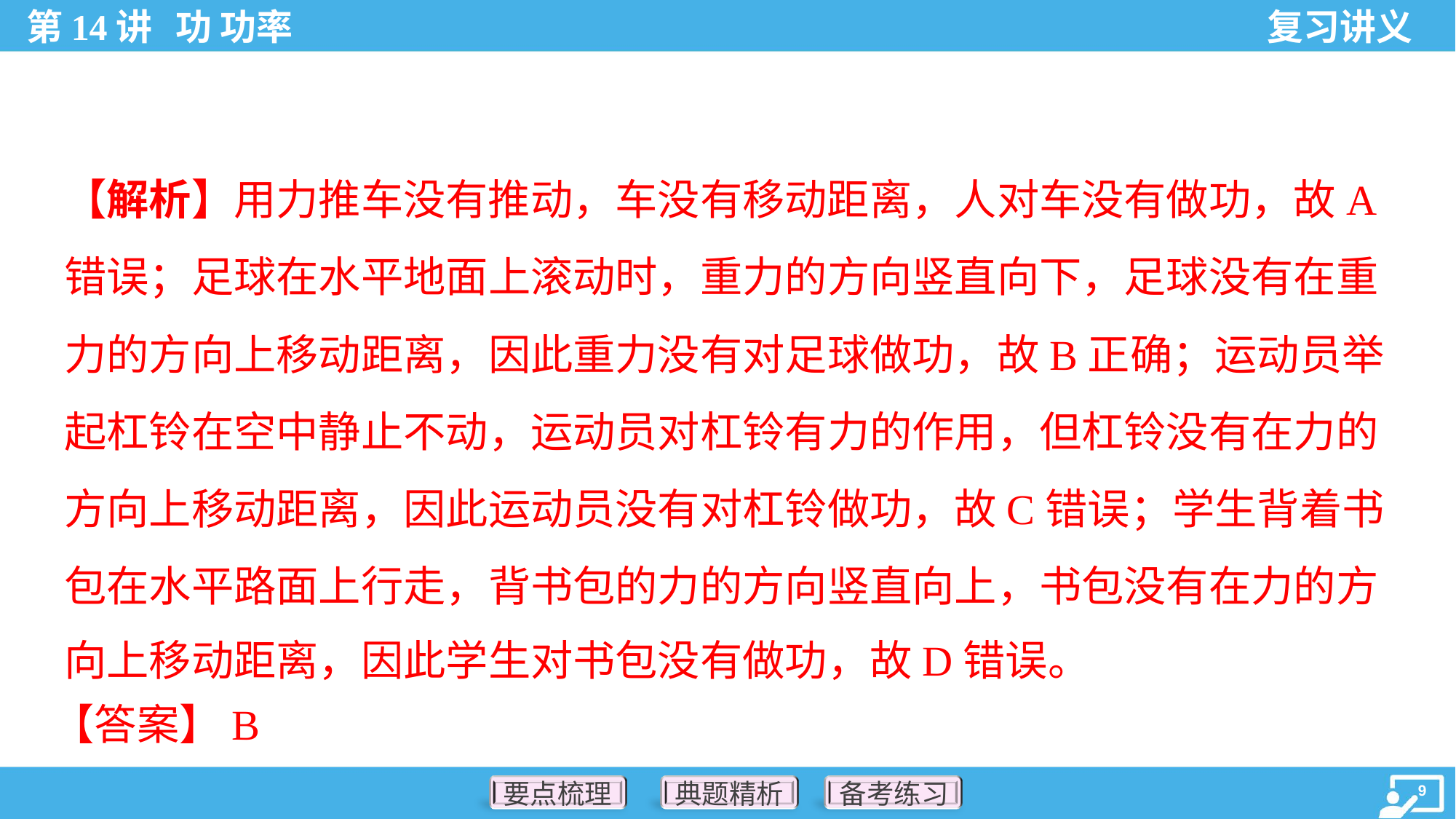

【解析】用力推车没有推动，车没有移动距离，人对车没有做功，故A
错误；足球在水平地面上滚动时，重力的方向竖直向下，足球没有在重
力的方向上移动距离，因此重力没有对足球做功，故B正确；运动员举
起杠铃在空中静止不动，运动员对杠铃有力的作用，但杠铃没有在力的
方向上移动距离，因此运动员没有对杠铃做功，故C错误；学生背着书
包在水平路面上行走，背书包的力的方向竖直向上，书包没有在力的方
向上移动距离，因此学生对书包没有做功，故D错误。
【答案】B